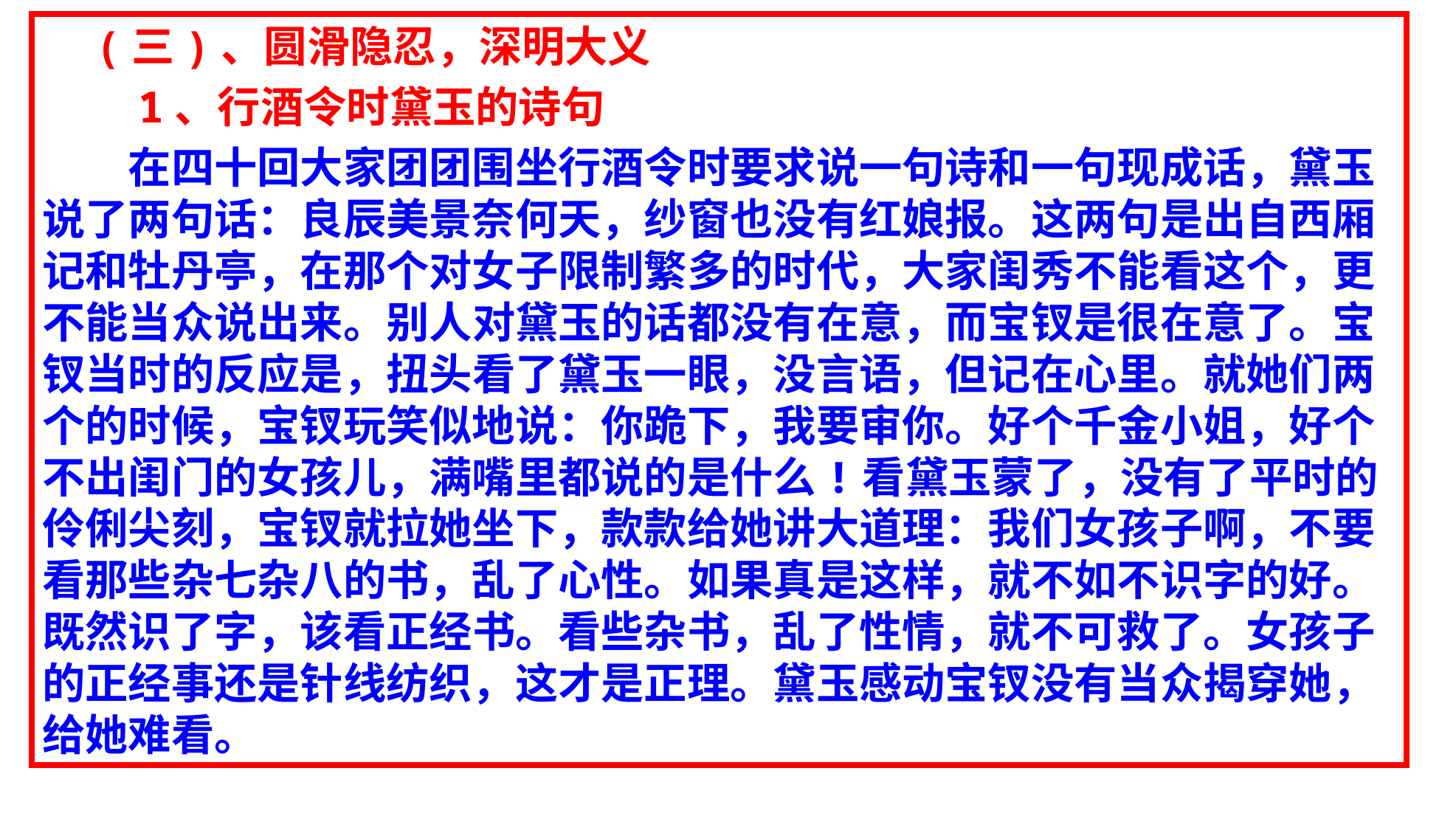

(三)、圆滑隐忍，深明大义
　　1、行酒令时黛玉的诗句
　　在四十回大家团团围坐行酒令时要求说一句诗和一句现成话，黛玉说了两句话：良辰美景奈何天，纱窗也没有红娘报。这两句是出自西厢记和牡丹亭，在那个对女子限制繁多的时代，大家闺秀不能看这个，更不能当众说出来。别人对黛玉的话都没有在意，而宝钗是很在意了。宝钗当时的反应是，扭头看了黛玉一眼，没言语，但记在心里。就她们两个的时候，宝钗玩笑似地说：你跪下，我要审你。好个千金小姐，好个不出闺门的女孩儿，满嘴里都说的是什么!看黛玉蒙了，没有了平时的伶俐尖刻，宝钗就拉她坐下，款款给她讲大道理：我们女孩子啊，不要看那些杂七杂八的书，乱了心性。如果真是这样，就不如不识字的好。既然识了字，该看正经书。看些杂书，乱了性情，就不可救了。女孩子的正经事还是针线纺织，这才是正理。黛玉感动宝钗没有当众揭穿她，给她难看。